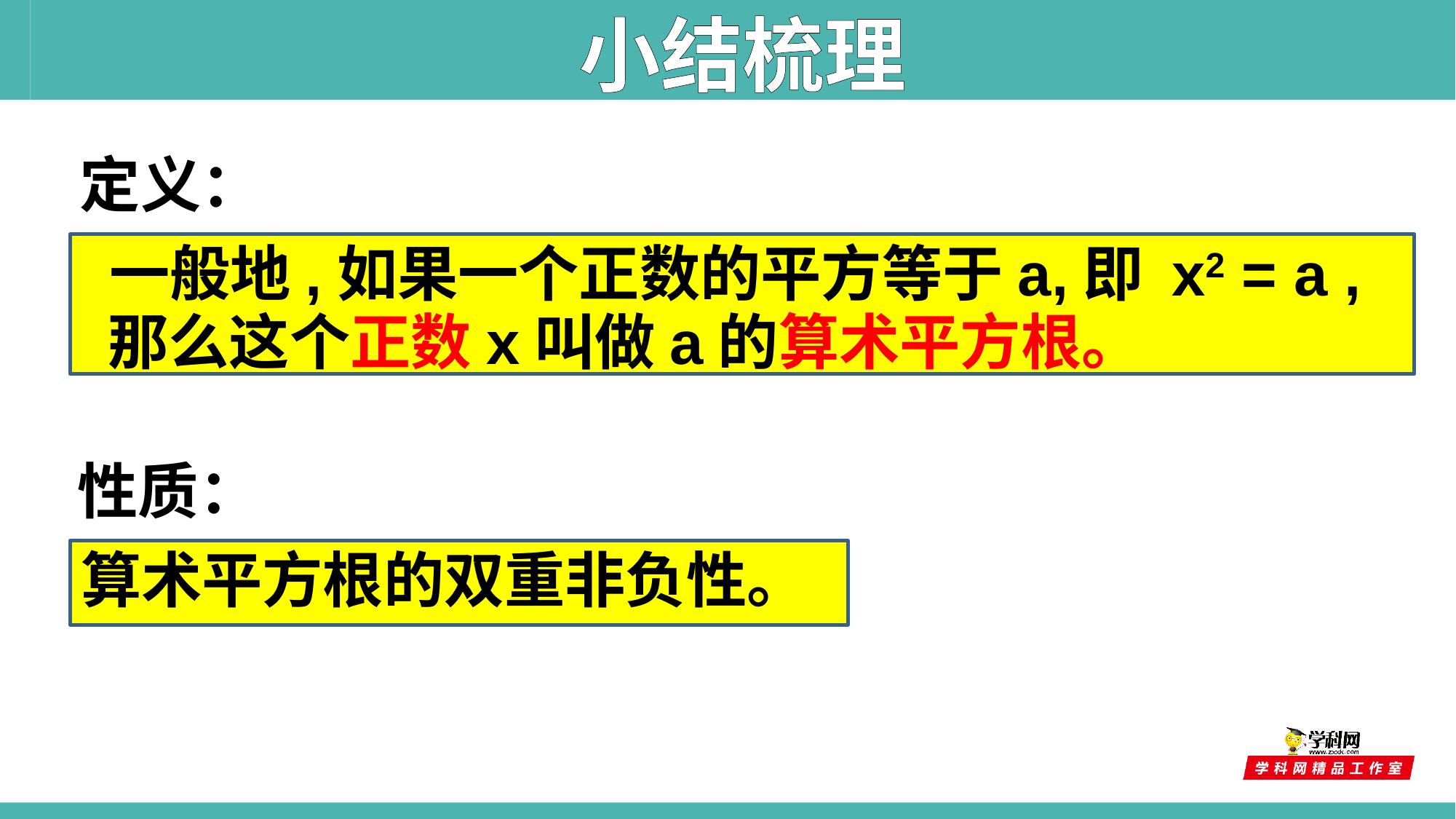

小结梳理
定义：
 一般地,如果一个正数的平方等于a,即 x2 = a , 那么这个正数x叫做a的算术平方根。

性质：
算术平方根的双重非负性。